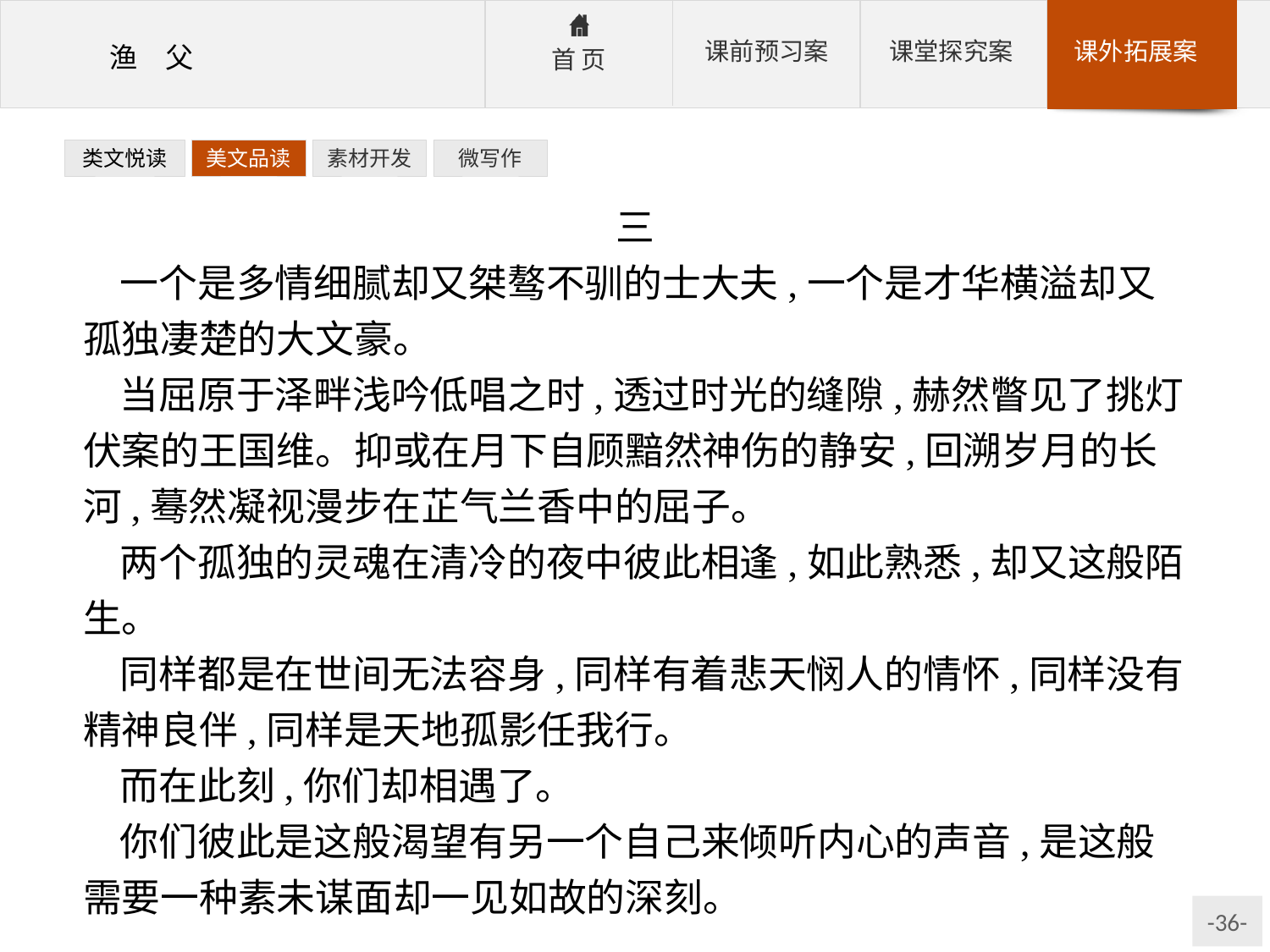

类文悦读
美文品读
素材开发
微写作
三
一个是多情细腻却又桀骜不驯的士大夫,一个是才华横溢却又孤独凄楚的大文豪。
当屈原于泽畔浅吟低唱之时,透过时光的缝隙,赫然瞥见了挑灯伏案的王国维。抑或在月下自顾黯然神伤的静安,回溯岁月的长河,蓦然凝视漫步在芷气兰香中的屈子。
两个孤独的灵魂在清冷的夜中彼此相逢,如此熟悉,却又这般陌生。
同样都是在世间无法容身,同样有着悲天悯人的情怀,同样没有精神良伴,同样是天地孤影任我行。
而在此刻,你们却相遇了。
你们彼此是这般渴望有另一个自己来倾听内心的声音,是这般需要一种素未谋面却一见如故的深刻。